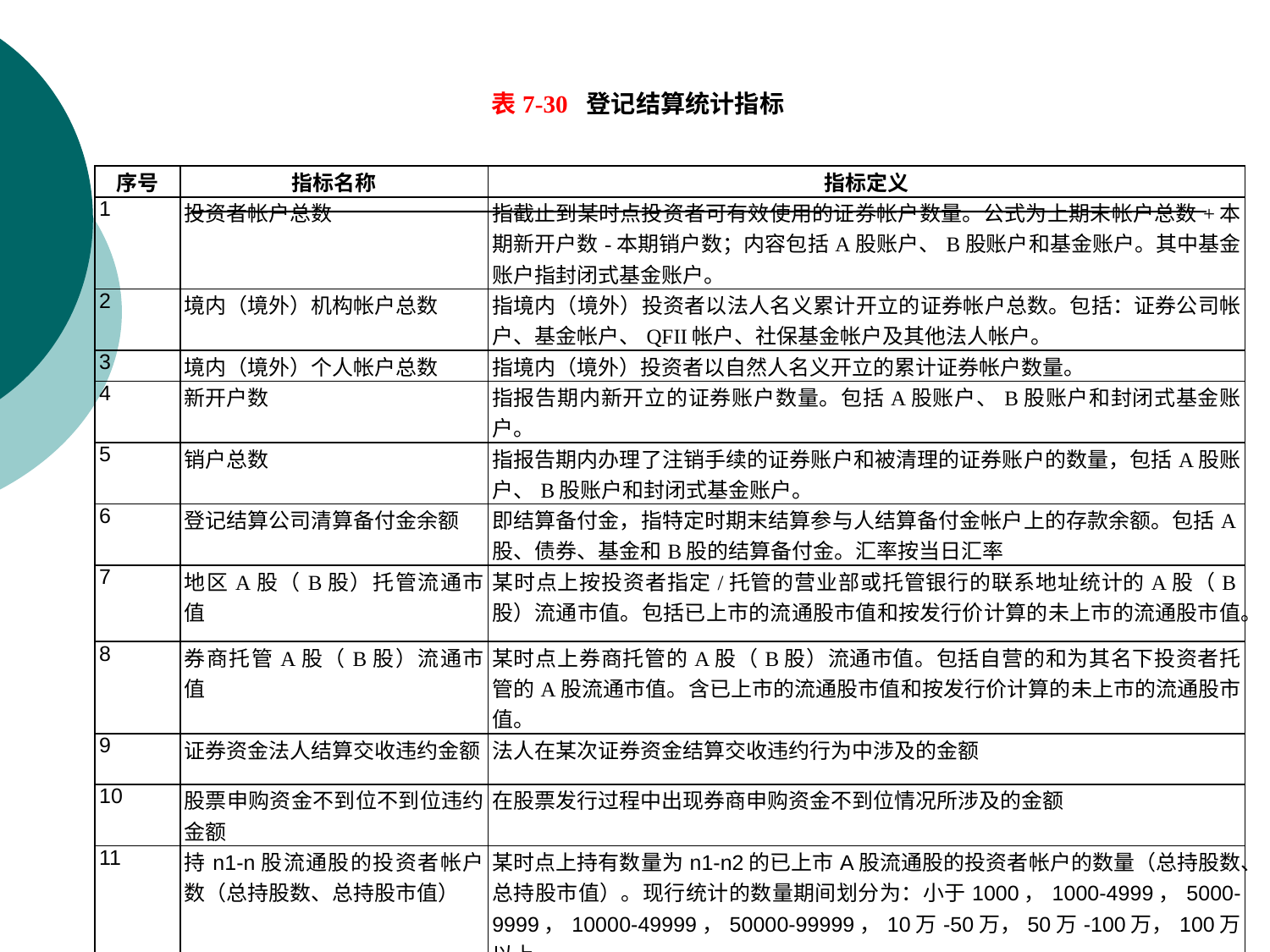

表7-30  登记结算统计指标
| 序号 | 指标名称 | 指标定义 |
| --- | --- | --- |
| 1 | 投资者帐户总数 | 指截止到某时点投资者可有效使用的证券帐户数量。公式为上期末帐户总数+本期新开户数-本期销户数；内容包括A股账户、B股账户和基金账户。其中基金账户指封闭式基金账户。 |
| 2 | 境内（境外）机构帐户总数 | 指境内（境外）投资者以法人名义累计开立的证券帐户总数。包括：证券公司帐户、基金帐户、QFII帐户、社保基金帐户及其他法人帐户。 |
| 3 | 境内（境外）个人帐户总数 | 指境内（境外）投资者以自然人名义开立的累计证券帐户数量。 |
| 4 | 新开户数 | 指报告期内新开立的证券账户数量。包括A股账户、B股账户和封闭式基金账户。 |
| 5 | 销户总数 | 指报告期内办理了注销手续的证券账户和被清理的证券账户的数量，包括A股账户、B股账户和封闭式基金账户。 |
| 6 | 登记结算公司清算备付金余额 | 即结算备付金，指特定时期末结算参与人结算备付金帐户上的存款余额。包括A股、债券、基金和B股的结算备付金。汇率按当日汇率 |
| 7 | 地区A股（B股）托管流通市值 | 某时点上按投资者指定/托管的营业部或托管银行的联系地址统计的A股（B股）流通市值。包括已上市的流通股市值和按发行价计算的未上市的流通股市值。 |
| 8 | 券商托管A股（B股）流通市值 | 某时点上券商托管的A股（B股）流通市值。包括自营的和为其名下投资者托管的A股流通市值。含已上市的流通股市值和按发行价计算的未上市的流通股市值。 |
| 9 | 证券资金法人结算交收违约金额 | 法人在某次证券资金结算交收违约行为中涉及的金额 |
| 10 | 股票申购资金不到位不到位违约金额 | 在股票发行过程中出现券商申购资金不到位情况所涉及的金额 |
| 11 | 持n1-n股流通股的投资者帐户数（总持股数、总持股市值） | 某时点上持有数量为n1-n2的已上市A股流通股的投资者帐户的数量（总持股数、总持股市值）。现行统计的数量期间划分为：小于1000，1000-4999，5000-9999，10000-49999，50000-99999，10万-50万，50万-100万，100万以上。 |
| 12 | A股参与交易帐户数 | 某期间内进行了A股交易的投资者帐户数量。 |